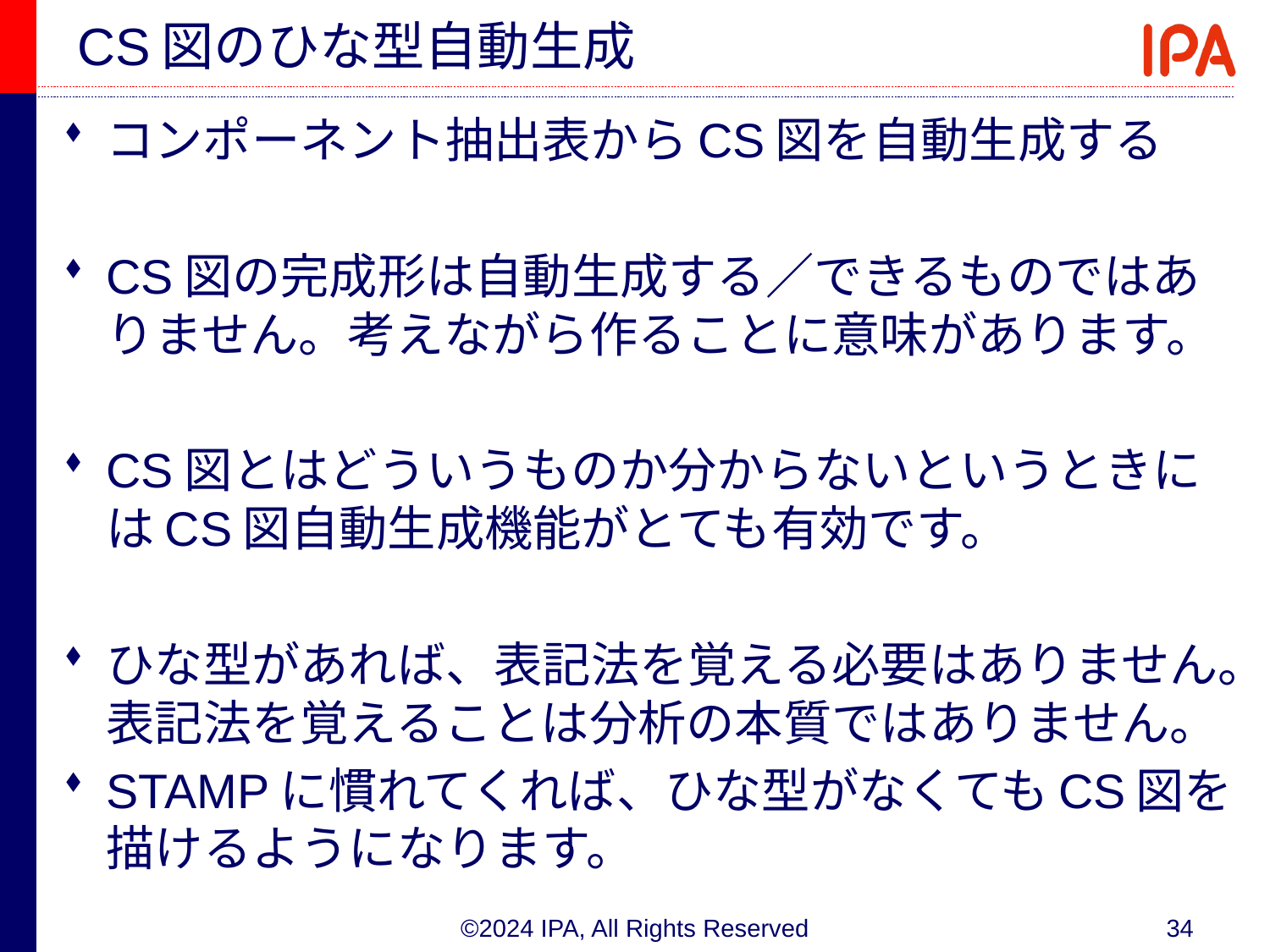

# CS図のひな型自動生成
コンポーネント抽出表からCS図を自動生成する

CS図の完成形は自動生成する／できるものではありません。考えながら作ることに意味があります。

CS図とはどういうものか分からないというときにはCS図自動生成機能がとても有効です。

ひな型があれば、表記法を覚える必要はありません。表記法を覚えることは分析の本質ではありません。
STAMPに慣れてくれば、ひな型がなくてもCS図を描けるようになります。
©2024 IPA, All Rights Reserved
34